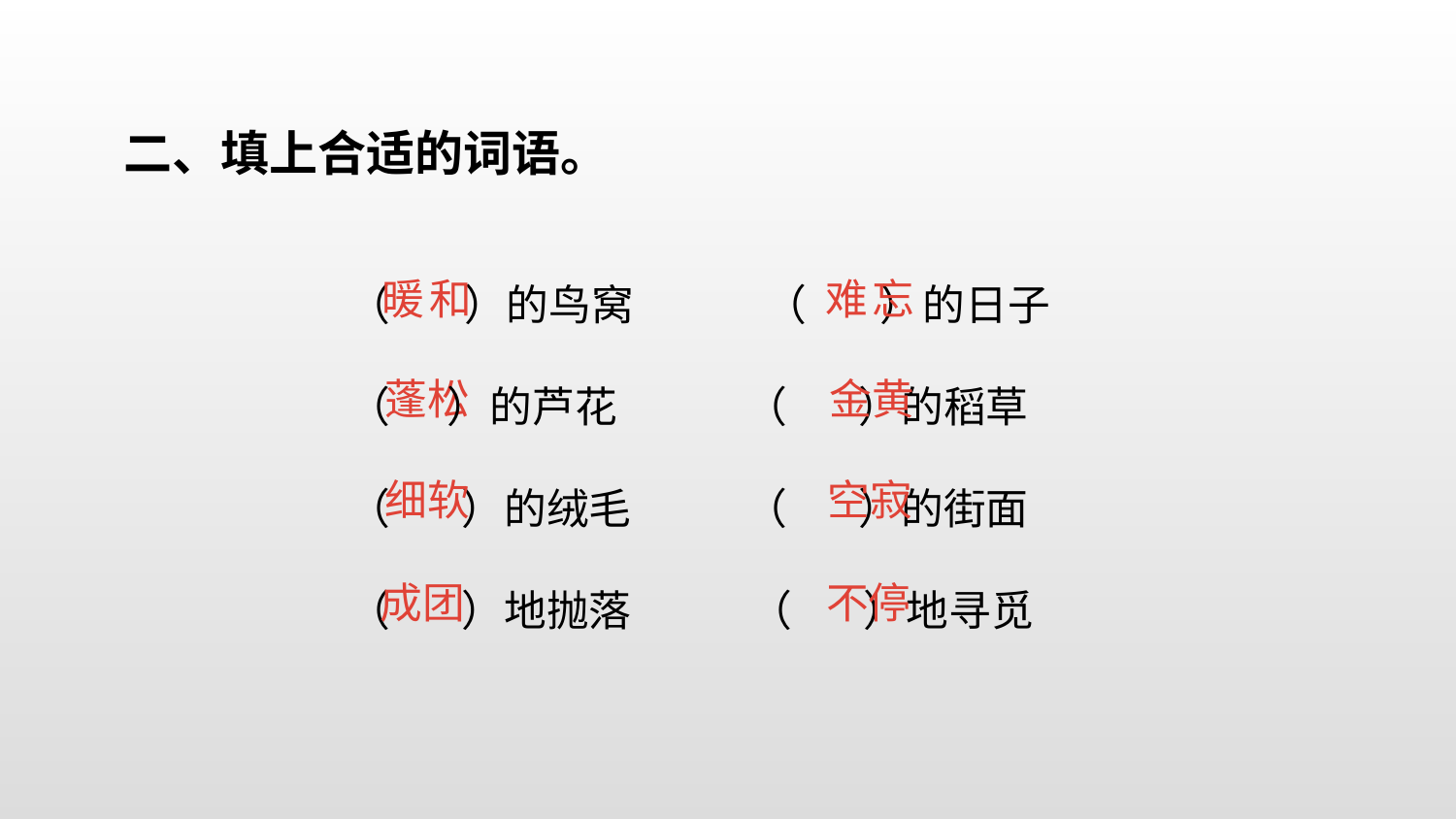

二、填上合适的词语。
  （    ）的鸟窝          （    ）的日子
  （      ）的芦花           （     ）的稻草
  （     ）的绒毛            （     ）的街面
  （     ）地抛落          （     ）地寻觅
暖和
难忘
蓬松
金黄
细软
空寂
成团
不停